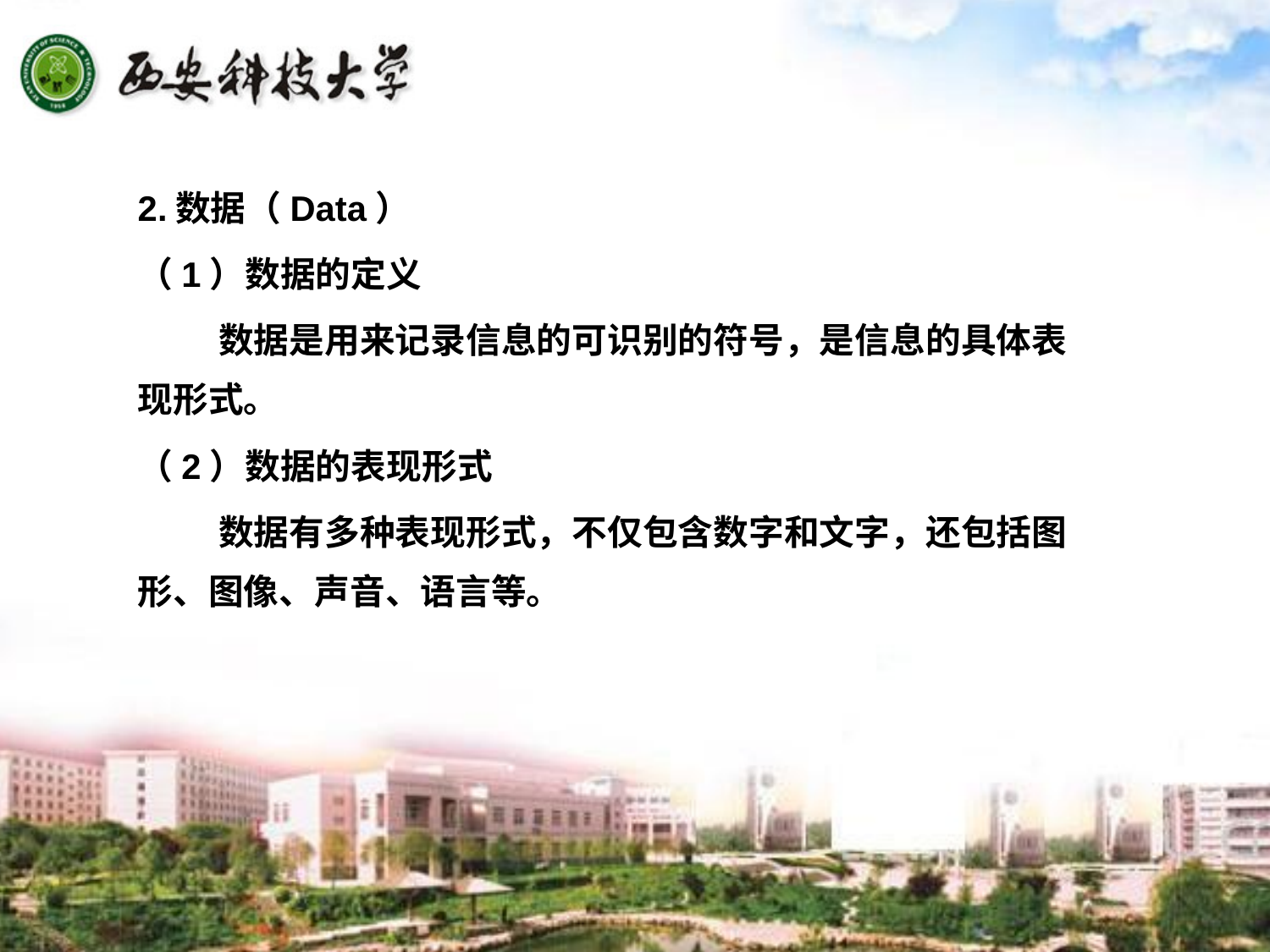

2.数据（Data）
（1）数据的定义
         数据是用来记录信息的可识别的符号，是信息的具体表现形式。
（2）数据的表现形式
         数据有多种表现形式，不仅包含数字和文字，还包括图形、图像、声音、语言等。